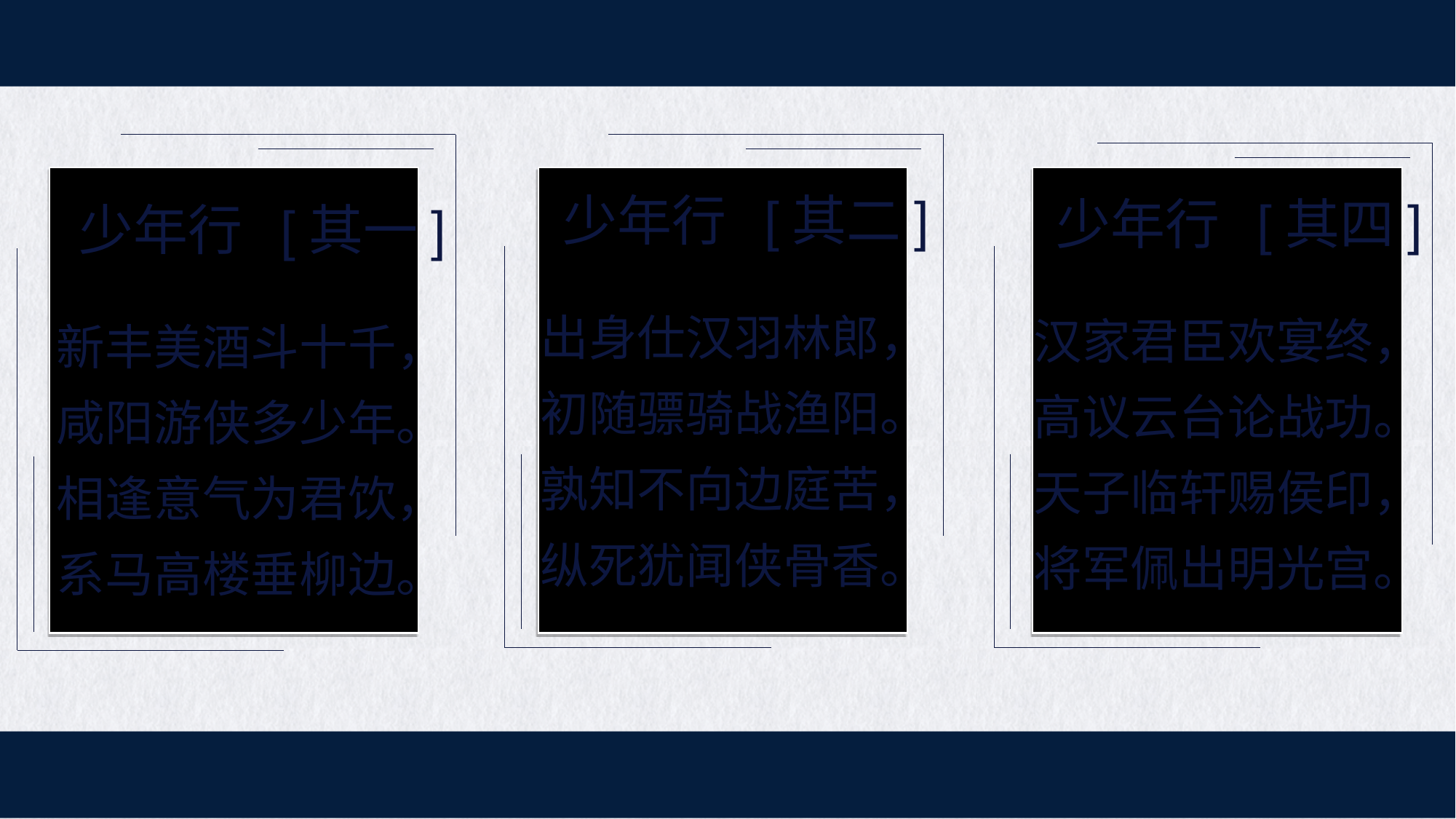

少年行  [其二]

出身仕汉羽林郎，

初随骠骑战渔阳。

孰知不向边庭苦，

纵死犹闻侠骨香。

 少年行  [其四]

汉家君臣欢宴终，

高议云台论战功。

天子临轩赐侯印，

将军佩出明光宫。

 少年行  [其一]

新丰美酒斗十千，

咸阳游侠多少年。

相逢意气为君饮，

系马高楼垂柳边。